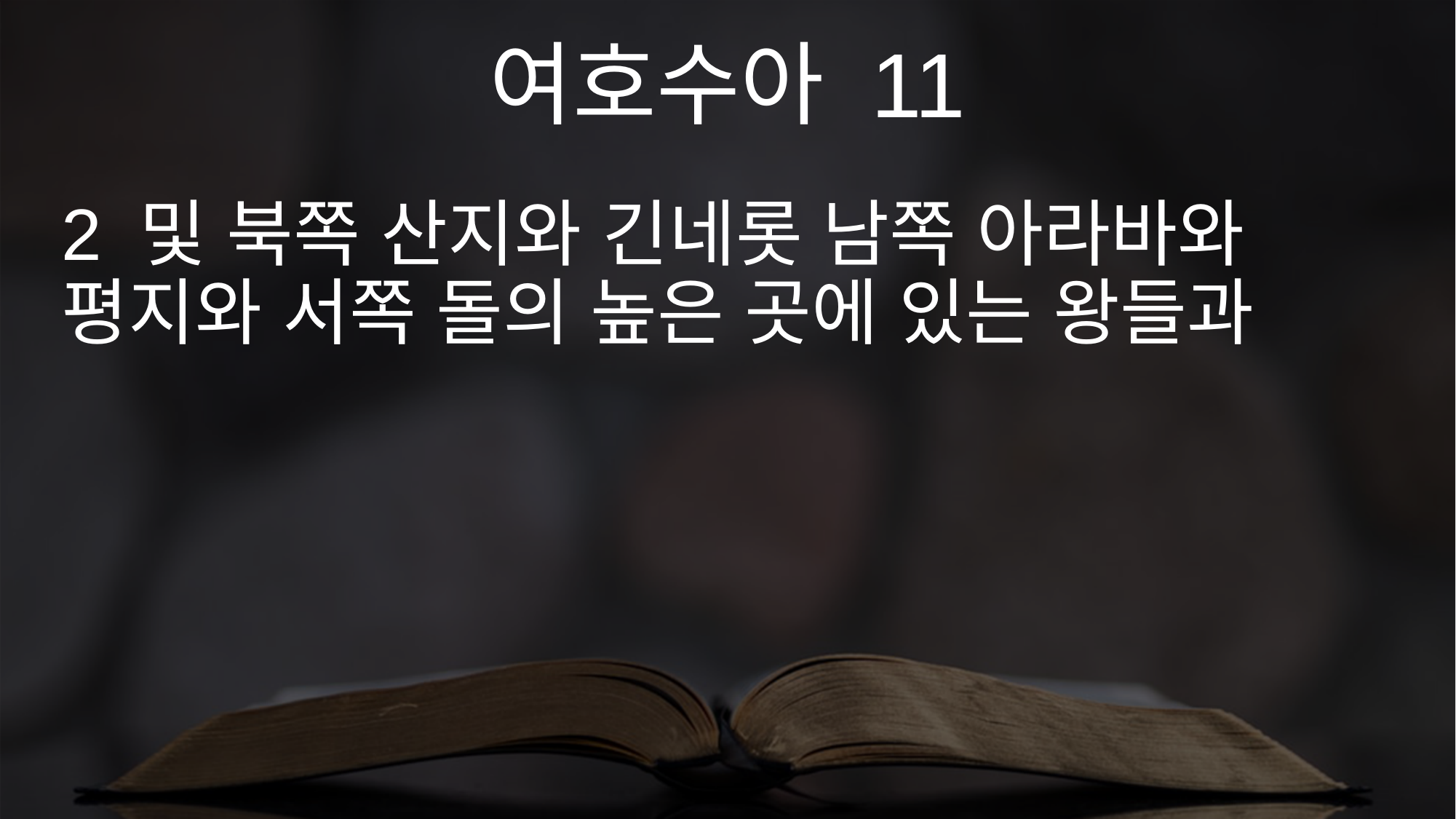

여호수아 11
2 및 북쪽 산지와 긴네롯 남쪽 아라바와 평지와 서쪽 돌의 높은 곳에 있는 왕들과